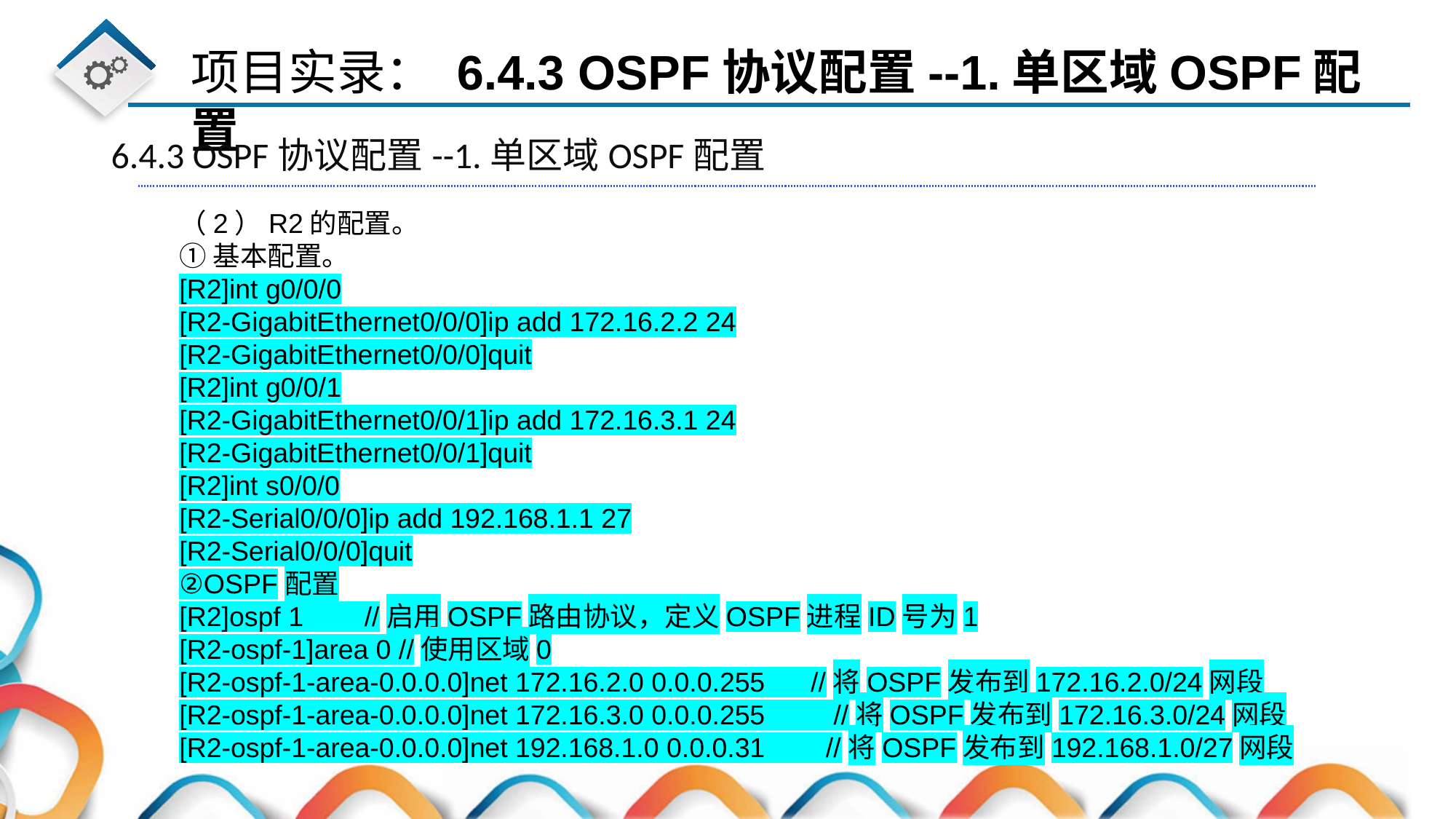

6.4.3 OSPF协议配置--1.单区域OSPF配置

（2）R2的配置。
①基本配置。
[R2]int g0/0/0
[R2-GigabitEthernet0/0/0]ip add 172.16.2.2 24
[R2-GigabitEthernet0/0/0]quit
[R2]int g0/0/1
[R2-GigabitEthernet0/0/1]ip add 172.16.3.1 24
[R2-GigabitEthernet0/0/1]quit
[R2]int s0/0/0
[R2-Serial0/0/0]ip add 192.168.1.1 27
[R2-Serial0/0/0]quit
②OSPF配置
[R2]ospf 1        //启用OSPF路由协议，定义OSPF进程ID号为1
[R2-ospf-1]area 0 //使用区域0
[R2-ospf-1-area-0.0.0.0]net 172.16.2.0 0.0.0.255      //将OSPF发布到172.16.2.0/24网段
[R2-ospf-1-area-0.0.0.0]net 172.16.3.0 0.0.0.255         //将OSPF发布到172.16.3.0/24网段
[R2-ospf-1-area-0.0.0.0]net 192.168.1.0 0.0.0.31        //将OSPF发布到192.168.1.0/27网段